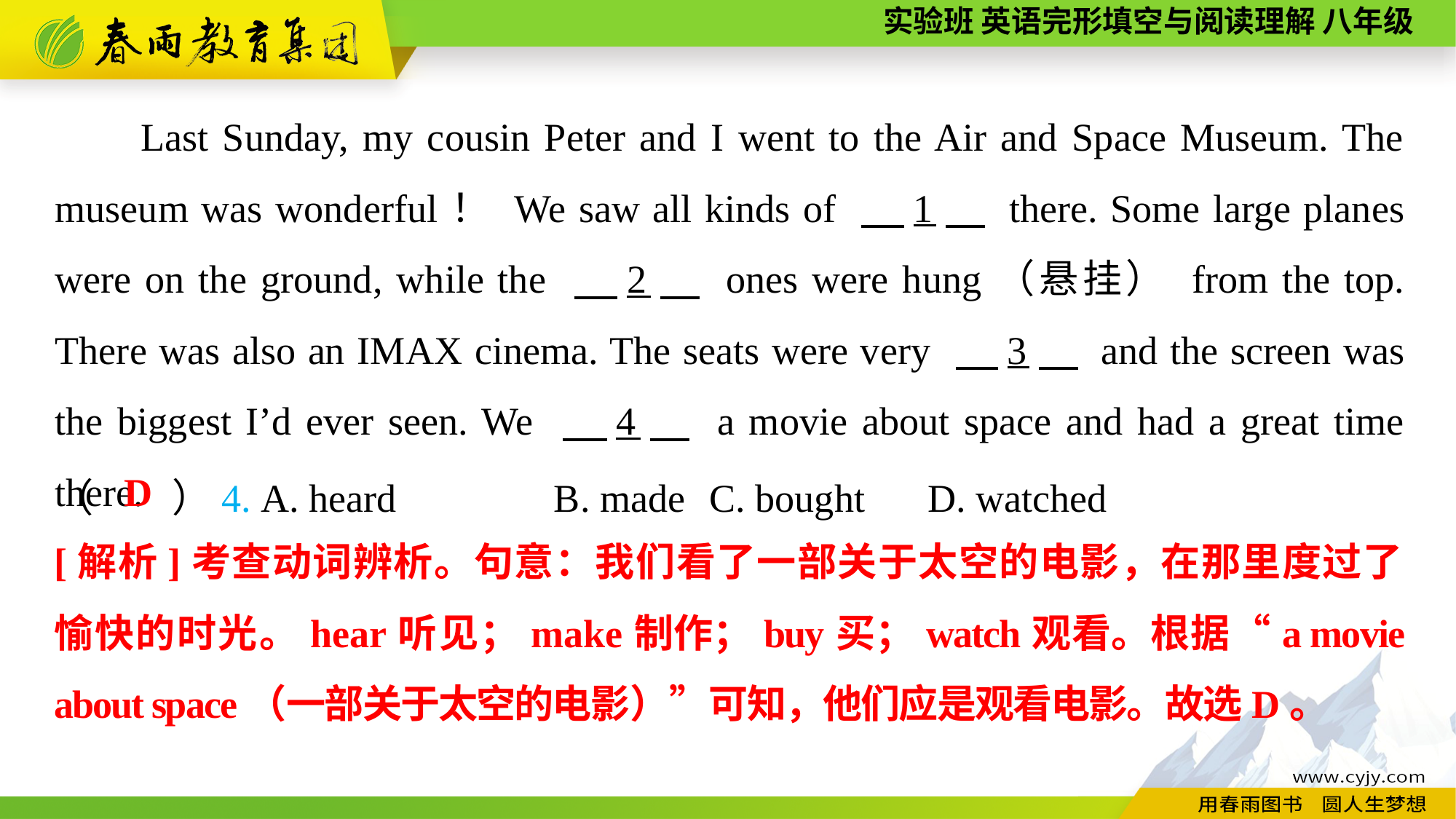

Last Sunday, my cousin Peter and I went to the Air and Space Museum. The museum was wonderful！ We saw all kinds of 　1　 there. Some large planes were on the ground, while the 　2　 ones were hung（悬挂） from the top. There was also an IMAX cinema. The seats were very 　3　 and the screen was the biggest I’d ever seen. We 　4　 a movie about space and had a great time there.
（　　）4. A. heard                B. made	C. bought   	D. watched
D
[解析]考查动词辨析。句意：我们看了一部关于太空的电影，在那里度过了愉快的时光。hear听见；make制作；buy买；watch观看。根据“a movie about space（一部关于太空的电影）”可知，他们应是观看电影。故选D。